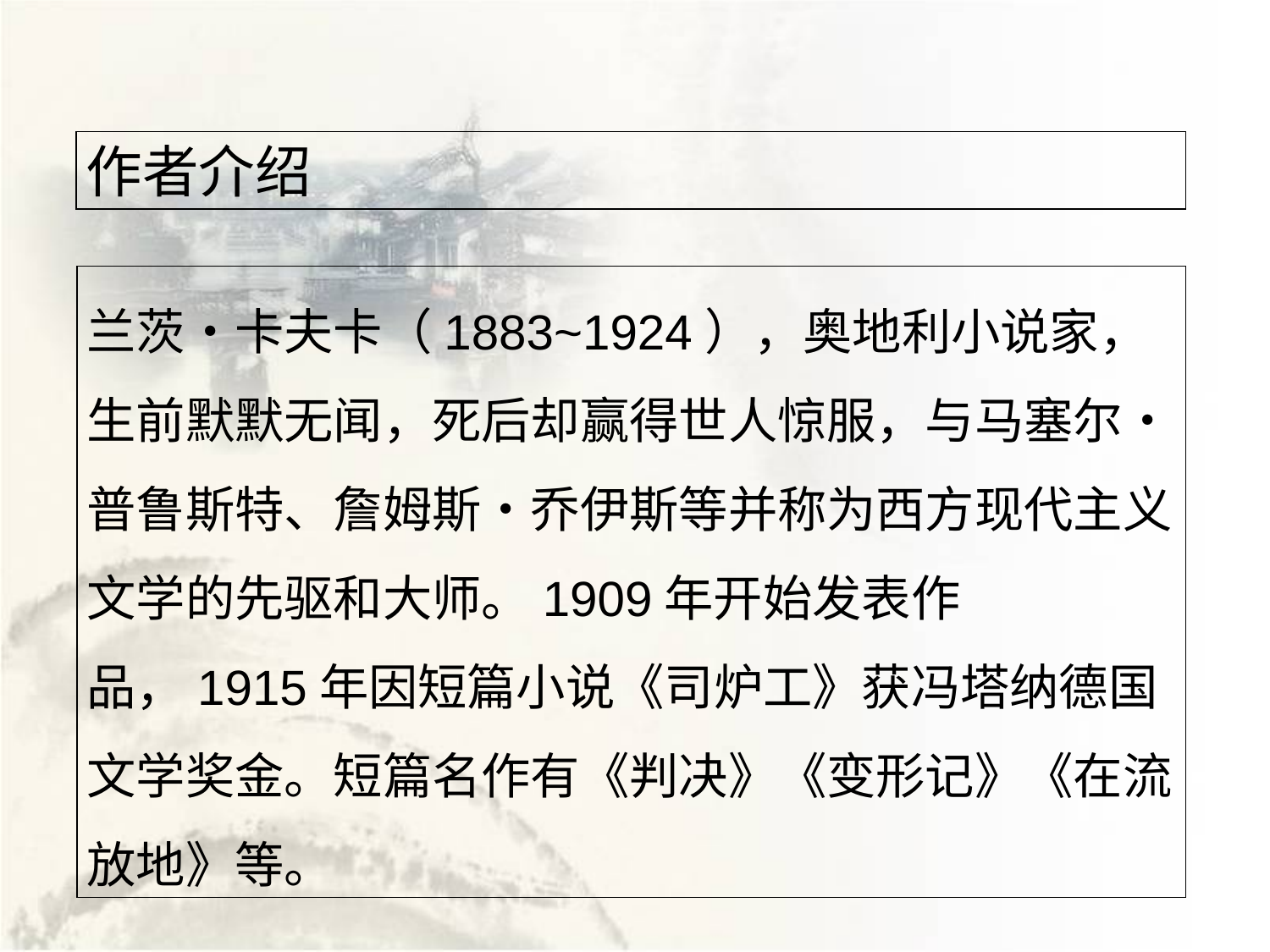

作者介绍
兰茨•卡夫卡（1883~1924），奥地利小说家，生前默默无闻，死后却赢得世人惊服，与马塞尔•普鲁斯特、詹姆斯•乔伊斯等并称为西方现代主义文学的先驱和大师。1909年开始发表作品，1915年因短篇小说《司炉工》获冯塔纳德国文学奖金。短篇名作有《判决》《变形记》《在流放地》等。